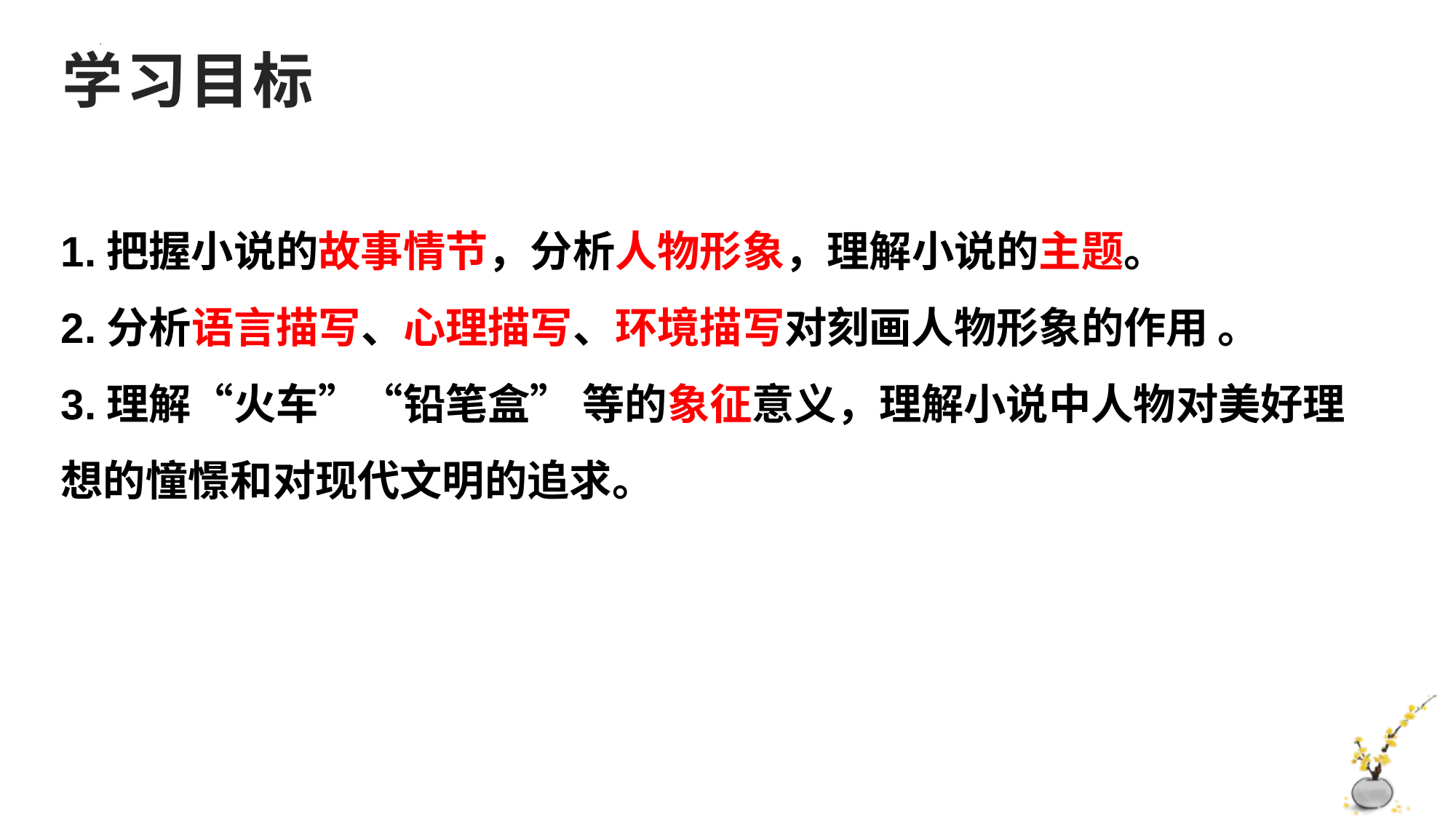

# 学习目标
1.把握小说的故事情节，分析人物形象，理解小说的主题。
2.分析语言描写、心理描写、环境描写对刻画人物形象的作用 。
3.理解“火车”“铅笔盒” 等的象征意义，理解小说中人物对美好理想的憧憬和对现代文明的追求。